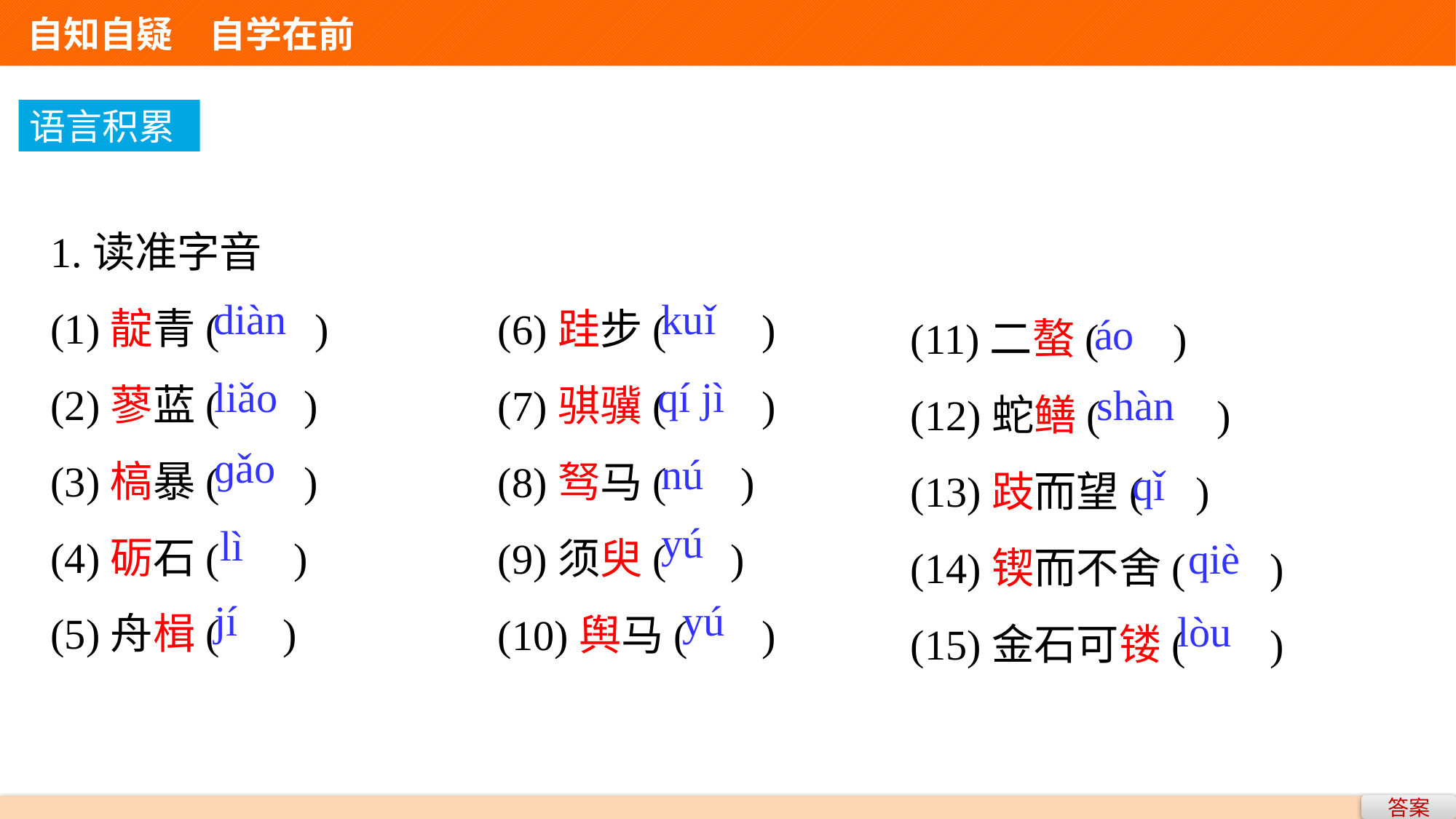

自知自疑　自学在前
语言积累
1.读准字音
(1)靛青(         )
(2)蓼蓝(        )
(3)槁暴(        )
(4)砺石(       )
(5)舟楫(      )
(6)跬步(         )
(7)骐骥(         )
(8)驽马(       )
(9)须臾(      )
(10)舆马(       )
(11)二螯(       )
(12)蛇鳝(           )
(13)跂而望(     )
(14)锲而不舍(        )
(15)金石可镂(        )
diàn
kuǐ
áo
liǎo
qí jì
shàn
ɡǎo
nú
qǐ
yú
lì
qiè
jí
yú
lòu
答案